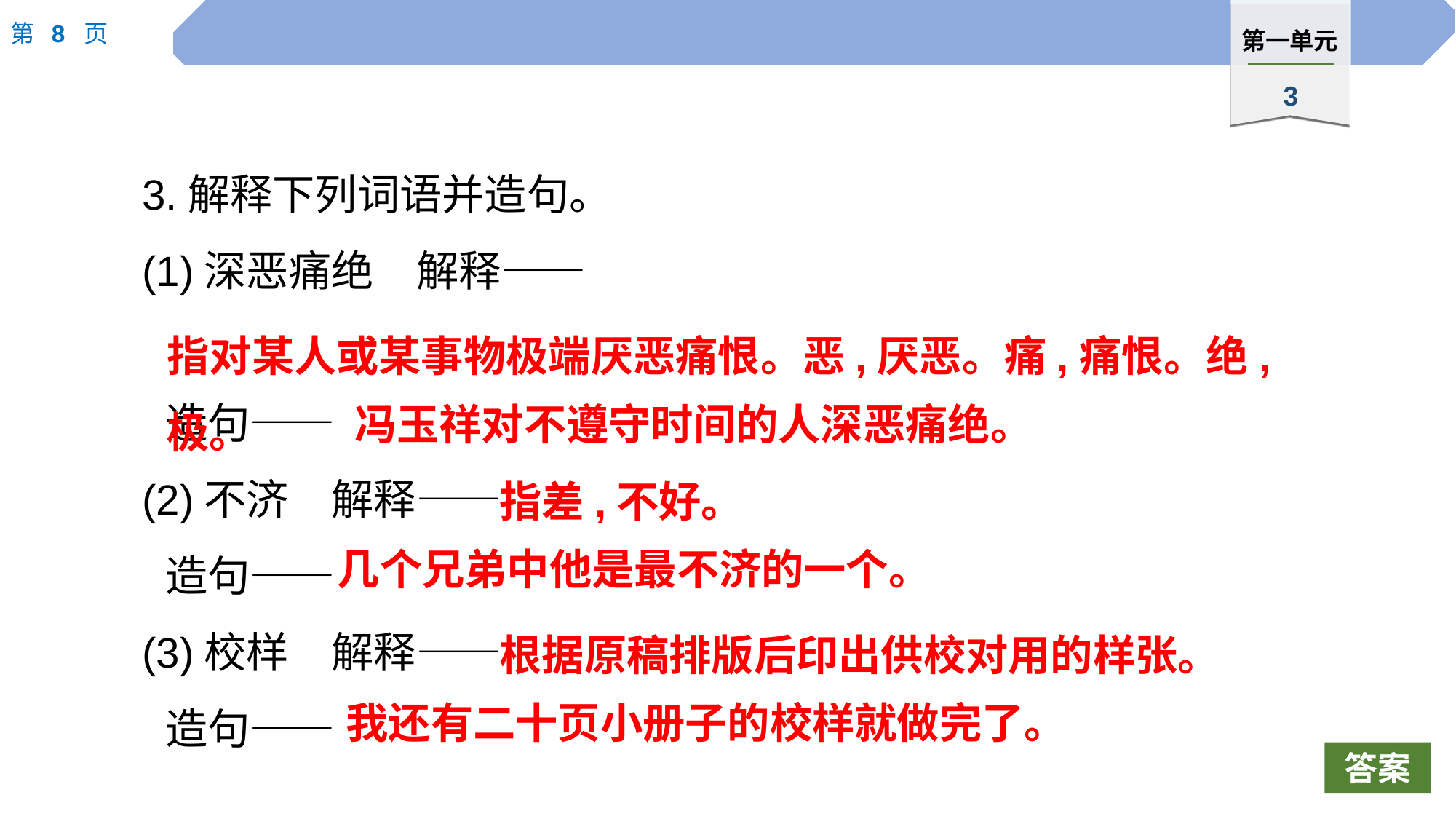

3.解释下列词语并造句。
(1)深恶痛绝　解释——

	造句——
(2)不济　解释——
	造句——
(3)校样　解释——
	造句——
指对某人或某事物极端厌恶痛恨。恶,厌恶。痛,痛恨。绝,极。
冯玉祥对不遵守时间的人深恶痛绝。
指差,不好。
几个兄弟中他是最不济的一个。
根据原稿排版后印出供校对用的样张。
我还有二十页小册子的校样就做完了。
答案